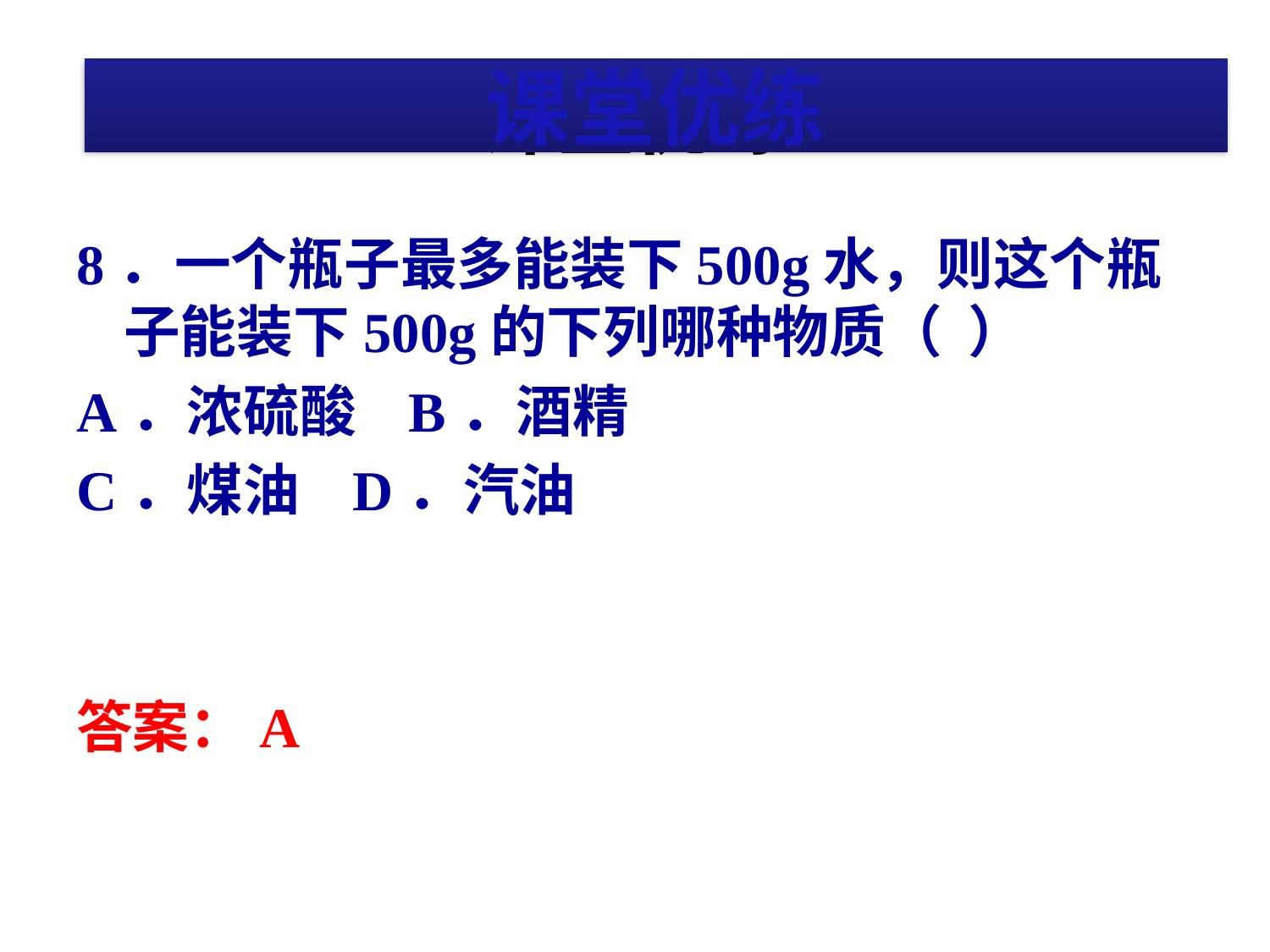

# 课堂优练
课堂优练
8．一个瓶子最多能装下500g水，则这个瓶子能装下500g的下列哪种物质（  ）
A．浓硫酸   B．酒精
C．煤油   D．汽油

答案：A